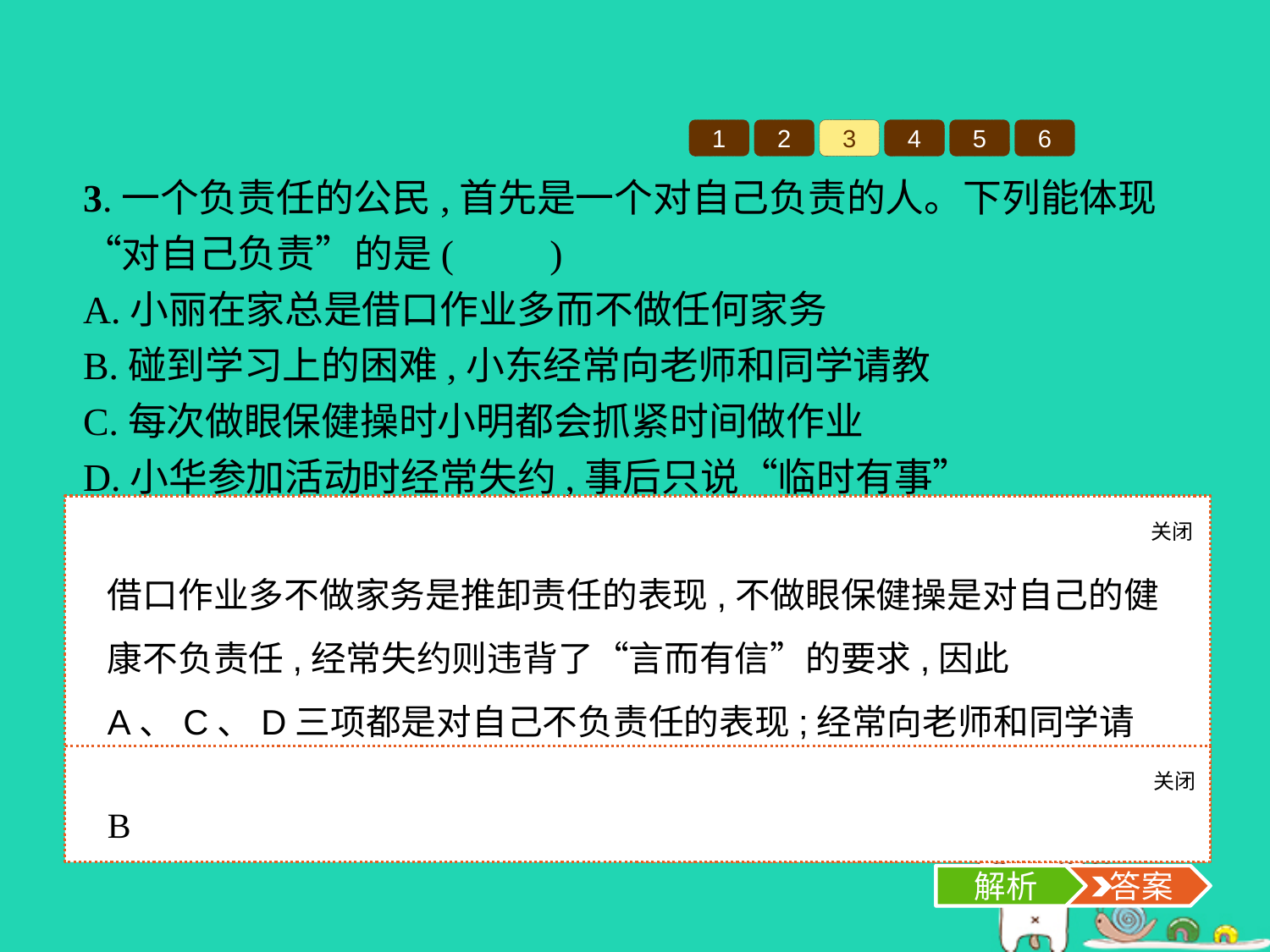

1
2
3
4
5
6
3.一个负责任的公民,首先是一个对自己负责的人。下列能体现“对自己负责”的是(　　)
A.小丽在家总是借口作业多而不做任何家务
B.碰到学习上的困难,小东经常向老师和同学请教
C.每次做眼保健操时小明都会抓紧时间做作业
D.小华参加活动时经常失约,事后只说“临时有事”

关闭
解析

借口作业多不做家务是推卸责任的表现,不做眼保健操是对自己的健康不负责任,经常失约则违背了“言而有信”的要求,因此A、C、D三项都是对自己不负责任的表现;经常向老师和同学请教,则是一种对自己负责的表现,因此B项符合题意。

关闭
解析
  答案

B
解析
  答案